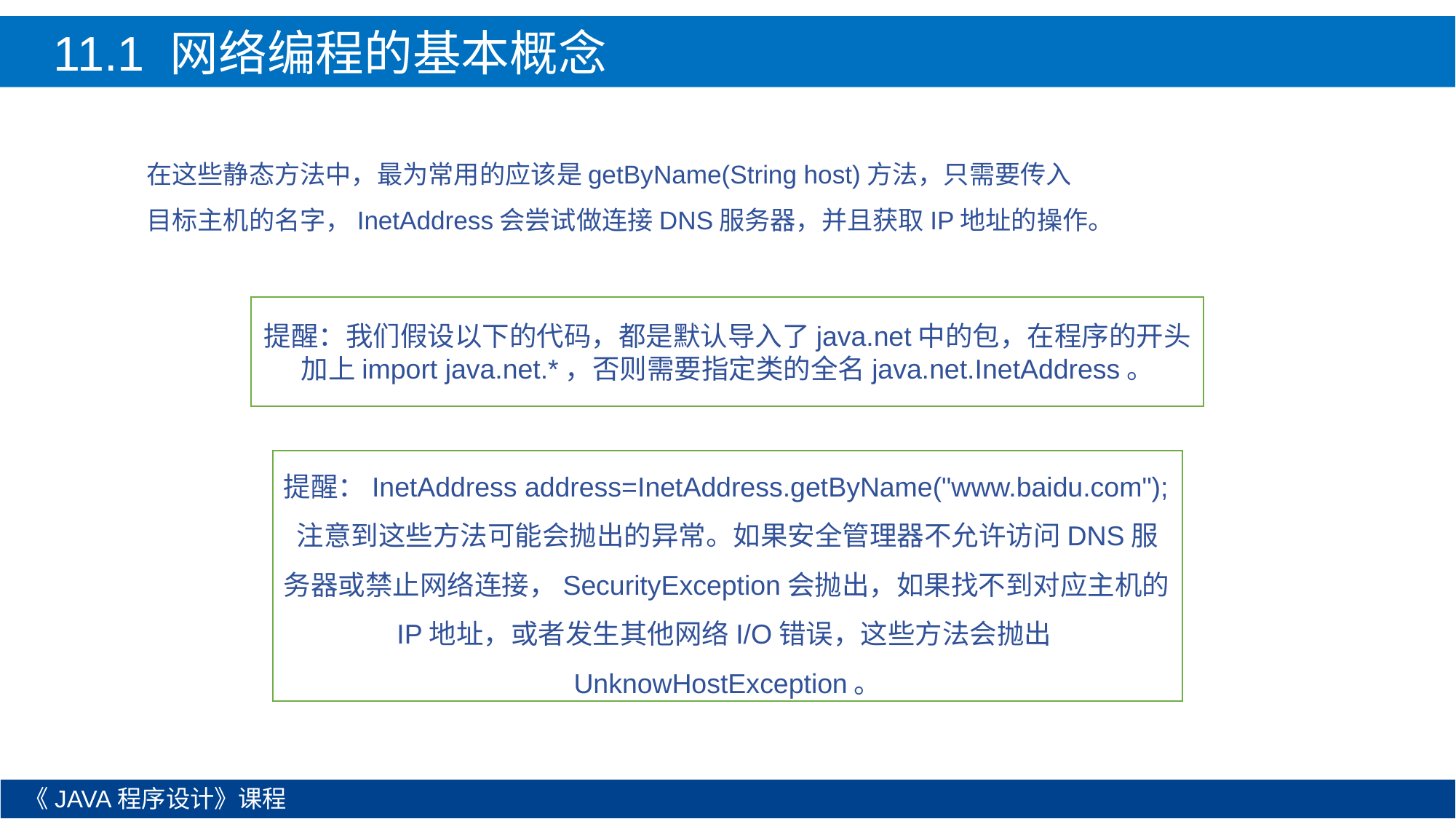

11.1 网络编程的基本概念
在这些静态方法中，最为常用的应该是getByName(String host)方法，只需要传入目标主机的名字，InetAddress会尝试做连接DNS服务器，并且获取IP地址的操作。

提醒：我们假设以下的代码，都是默认导入了java.net中的包，在程序的开头加上import java.net.*，否则需要指定类的全名java.net.InetAddress。
提醒：InetAddress address=InetAddress.getByName("www.baidu.com");注意到这些方法可能会抛出的异常。如果安全管理器不允许访问DNS服务器或禁止网络连接，SecurityException会抛出，如果找不到对应主机的IP地址，或者发生其他网络I/O错误，这些方法会抛出UnknowHostException。
《JAVA程序设计》课程